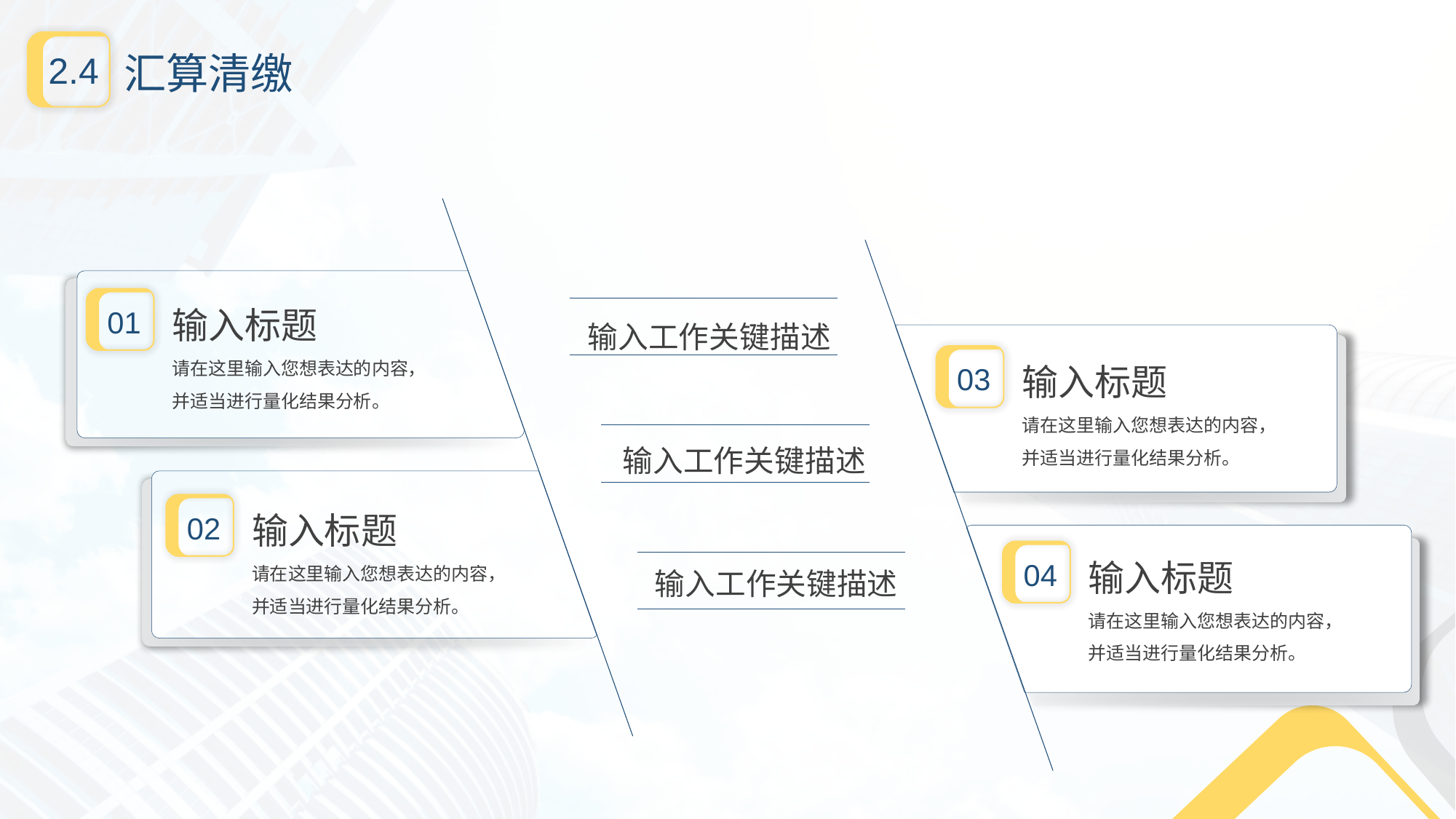

汇算清缴
2.4

输入标题
请在这里输入您想表达的内容，
并适当进行量化结果分析。

01
输入工作关键描述

输入标题
请在这里输入您想表达的内容，
并适当进行量化结果分析。

03
输入工作关键描述

输入标题
请在这里输入您想表达的内容，
并适当进行量化结果分析。

02

输入标题
请在这里输入您想表达的内容，
并适当进行量化结果分析。

输入工作关键描述

04